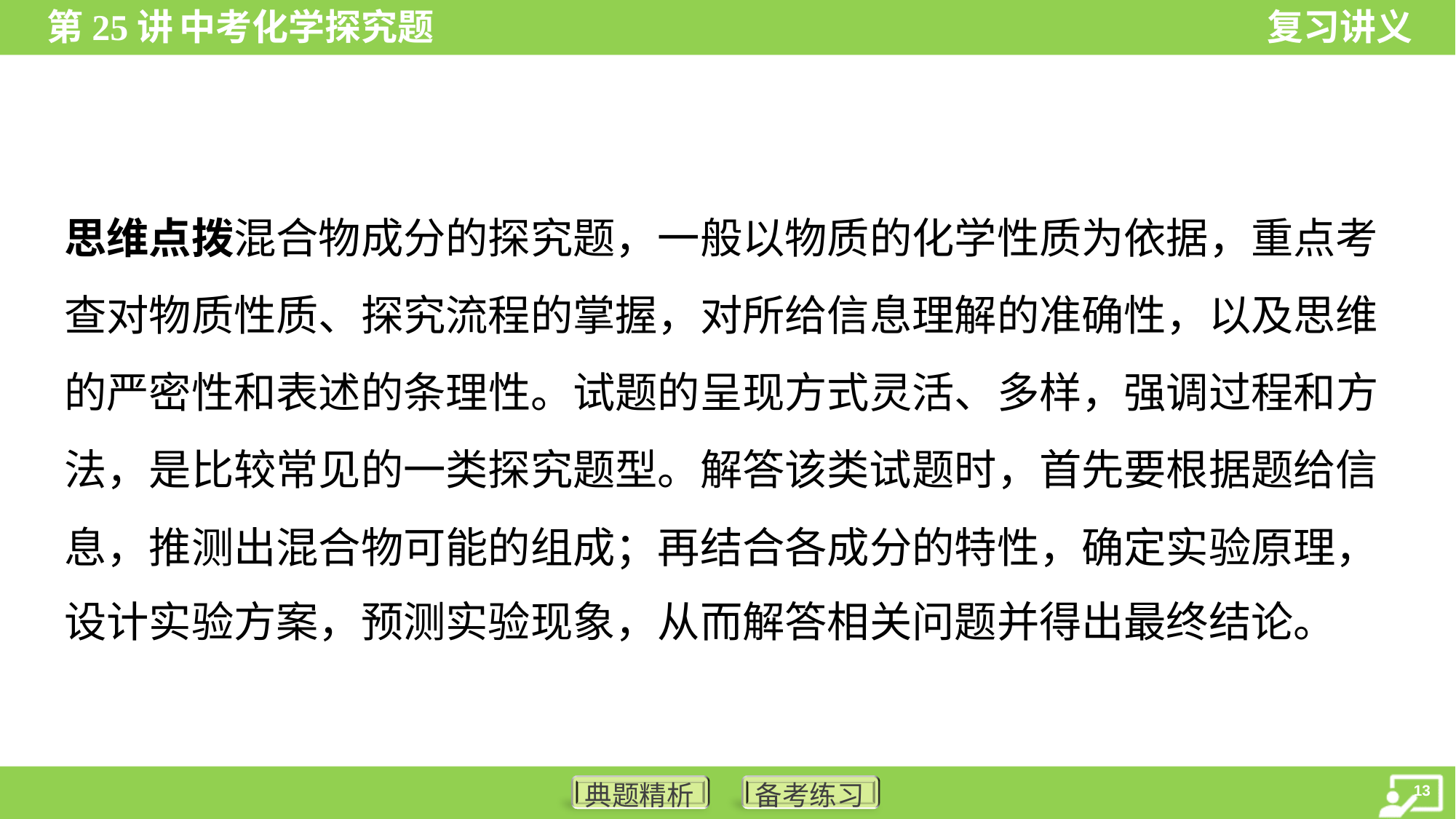

思维点拨混合物成分的探究题，一般以物质的化学性质为依据，重点考
查对物质性质、探究流程的掌握，对所给信息理解的准确性，以及思维
的严密性和表述的条理性。试题的呈现方式灵活、多样，强调过程和方
法，是比较常见的一类探究题型。解答该类试题时，首先要根据题给信
息，推测出混合物可能的组成；再结合各成分的特性，确定实验原理，
设计实验方案，预测实验现象，从而解答相关问题并得出最终结论。